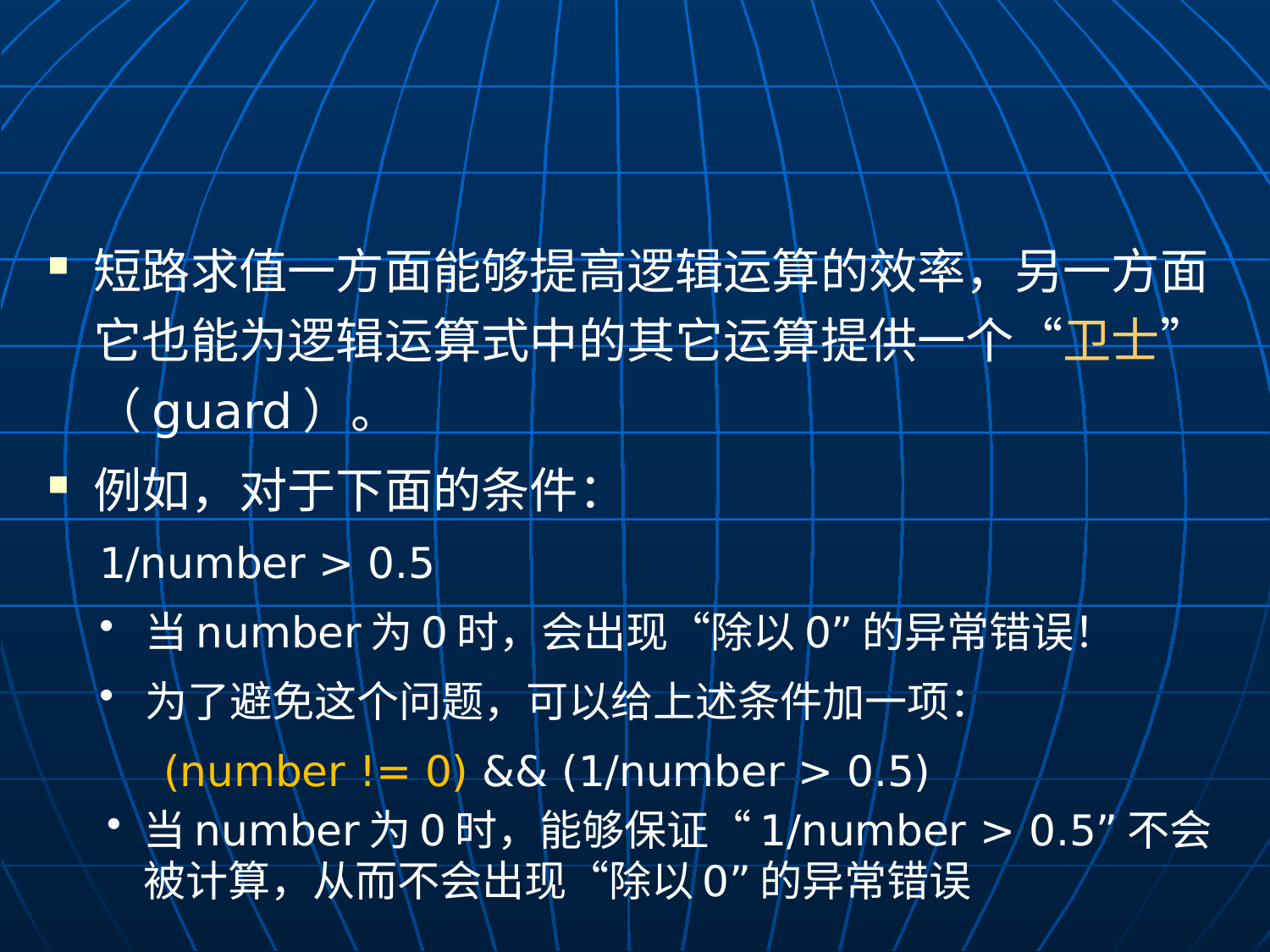

#
短路求值一方面能够提高逻辑运算的效率，另一方面它也能为逻辑运算式中的其它运算提供一个“卫士”（guard）。
例如，对于下面的条件：
	1/number > 0.5
当number为0时，会出现“除以0”的异常错误！
为了避免这个问题，可以给上述条件加一项：
	(number != 0) && (1/number > 0.5)
当number为0时，能够保证“1/number > 0.5”不会被计算，从而不会出现“除以0”的异常错误